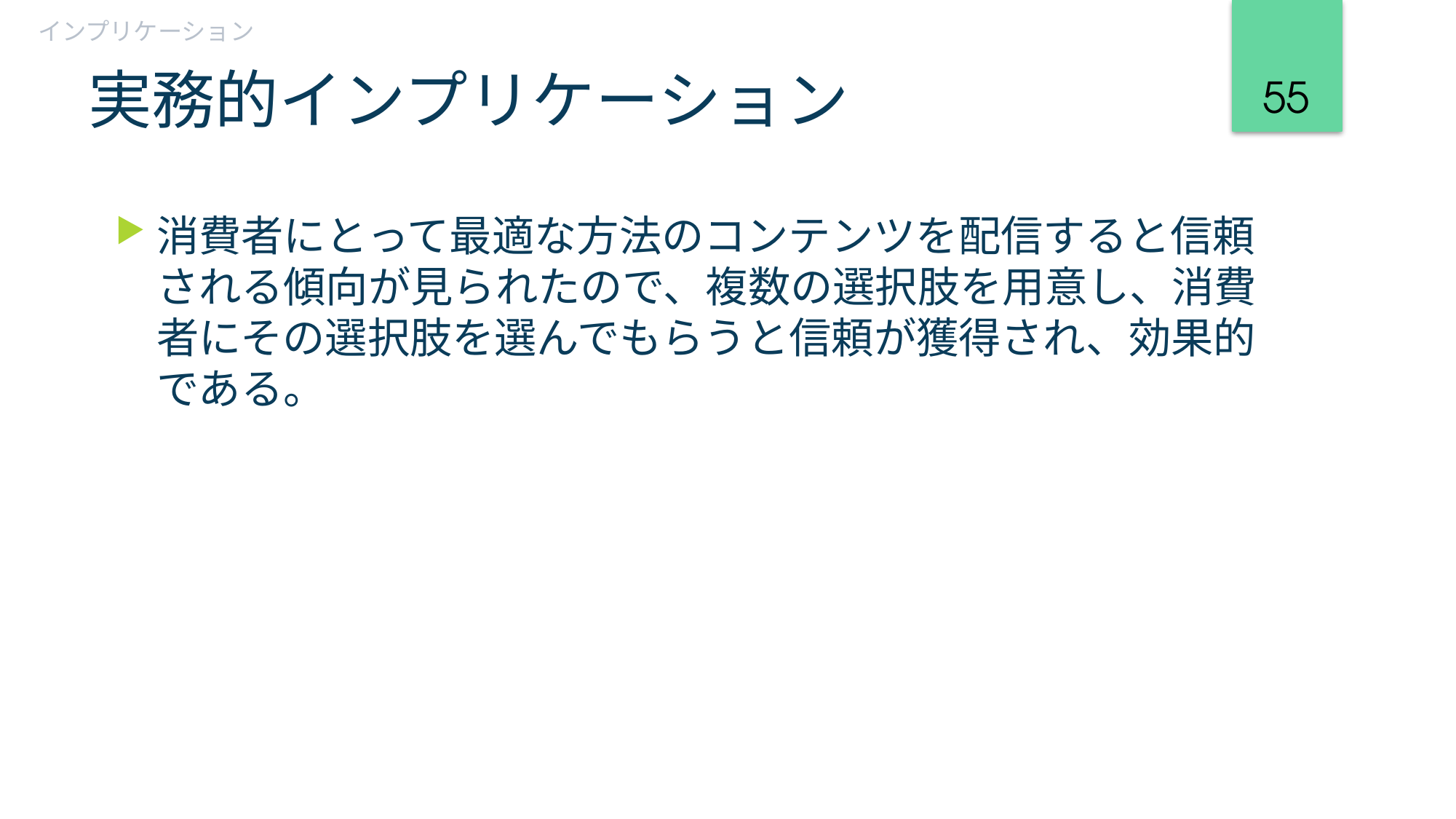

インプリケーション
55
# 実務的インプリケーション
消費者にとって最適な方法のコンテンツを配信すると信頼される傾向が見られたので、複数の選択肢を用意し、消費者にその選択肢を選んでもらうと信頼が獲得され、効果的である。